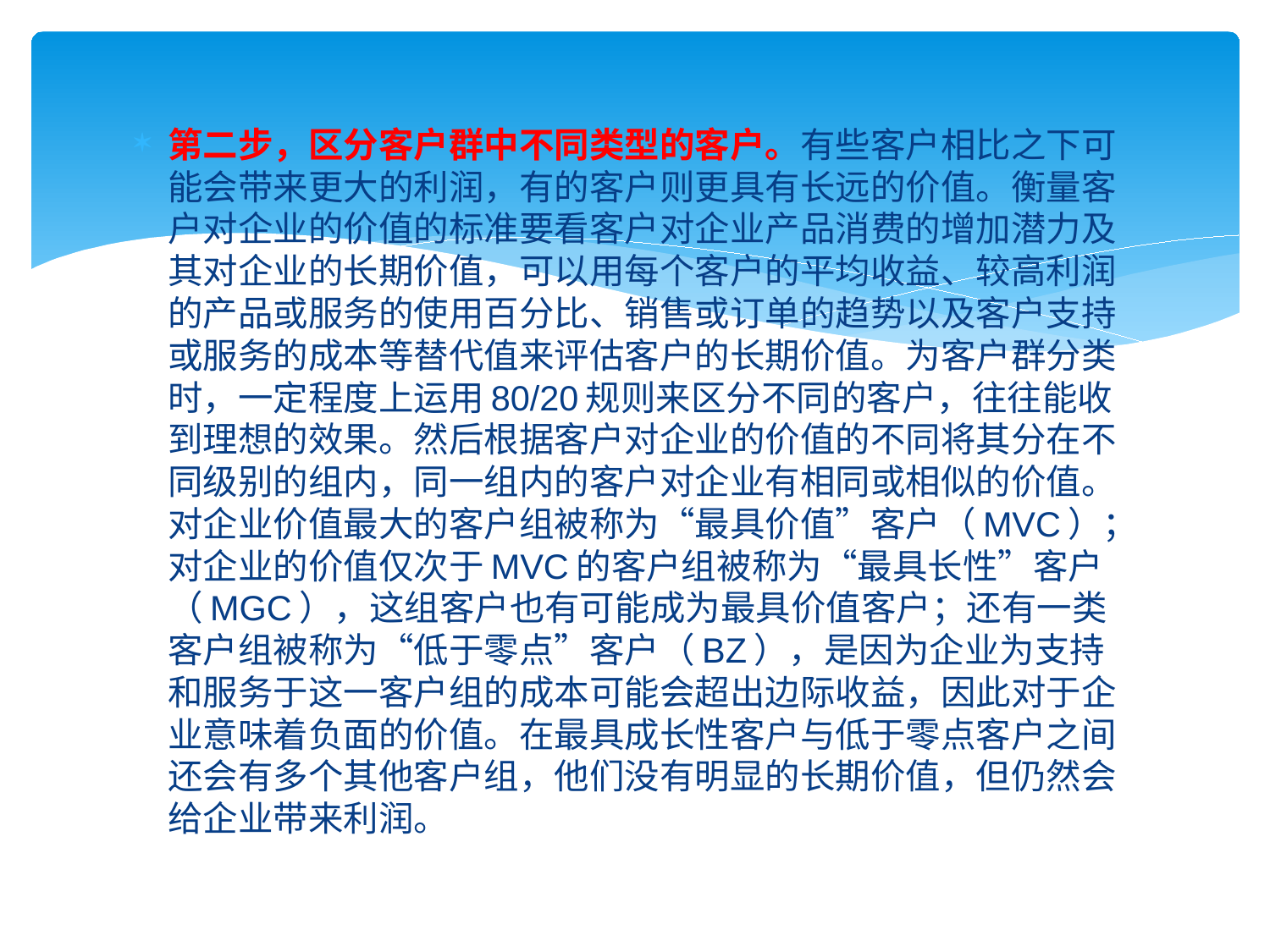

第二步，区分客户群中不同类型的客户。有些客户相比之下可能会带来更大的利润，有的客户则更具有长远的价值。衡量客户对企业的价值的标准要看客户对企业产品消费的增加潜力及其对企业的长期价值，可以用每个客户的平均收益、较高利润的产品或服务的使用百分比、销售或订单的趋势以及客户支持或服务的成本等替代值来评估客户的长期价值。为客户群分类时，一定程度上运用80/20规则来区分不同的客户，往往能收到理想的效果。然后根据客户对企业的价值的不同将其分在不同级别的组内，同一组内的客户对企业有相同或相似的价值。对企业价值最大的客户组被称为“最具价值”客户（MVC）；对企业的价值仅次于MVC的客户组被称为“最具长性”客户（MGC），这组客户也有可能成为最具价值客户；还有一类客户组被称为“低于零点”客户（BZ），是因为企业为支持和服务于这一客户组的成本可能会超出边际收益，因此对于企业意味着负面的价值。在最具成长性客户与低于零点客户之间还会有多个其他客户组，他们没有明显的长期价值，但仍然会给企业带来利润。